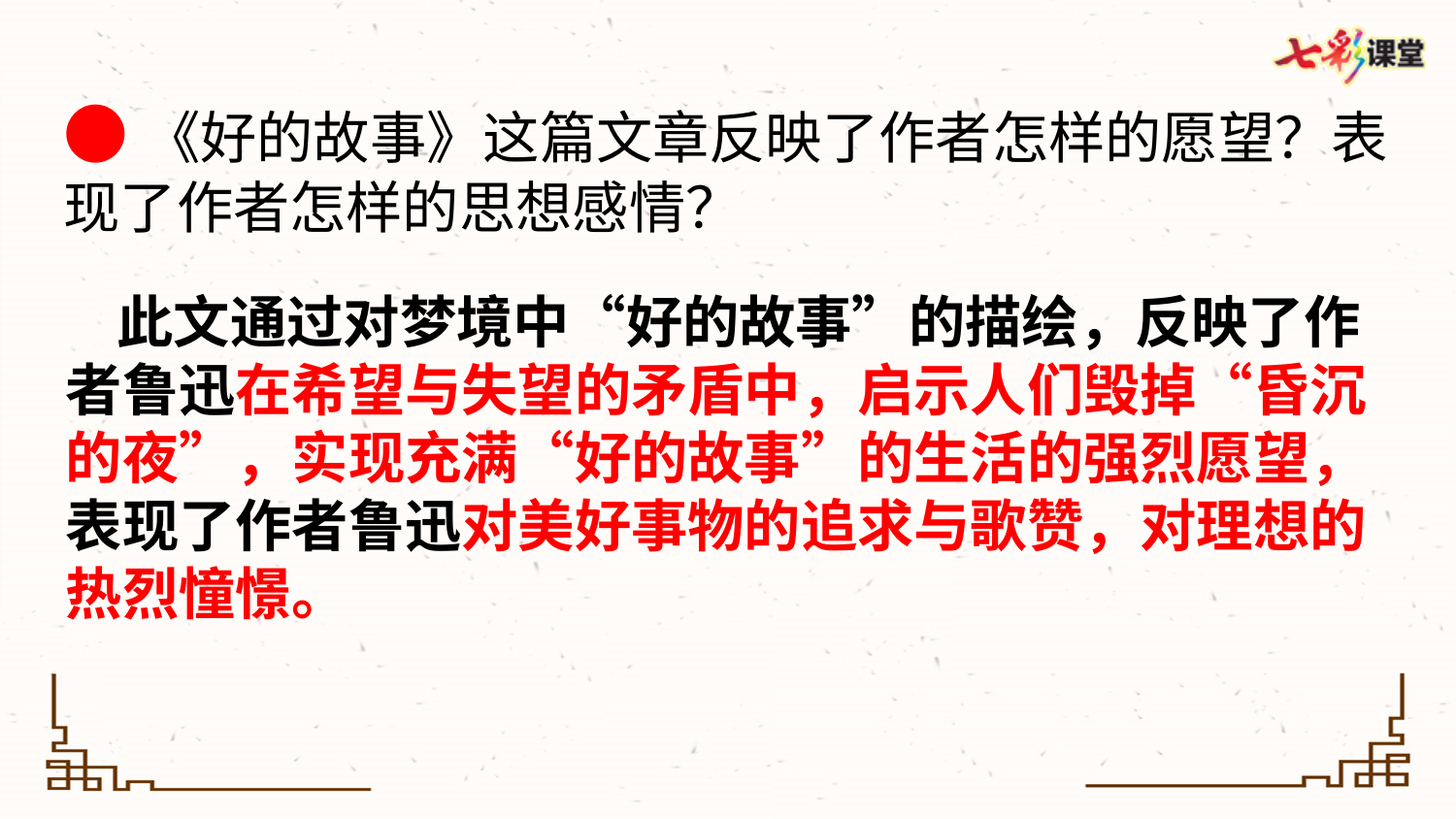

●《好的故事》这篇文章反映了作者怎样的愿望？表现了作者怎样的思想感情？
   此文通过对梦境中“好的故事”的描绘，反映了作者鲁迅在希望与失望的矛盾中，启示人们毁掉“昏沉的夜”，实现充满“好的故事”的生活的强烈愿望，表现了作者鲁迅对美好事物的追求与歌赞，对理想的热烈憧憬。